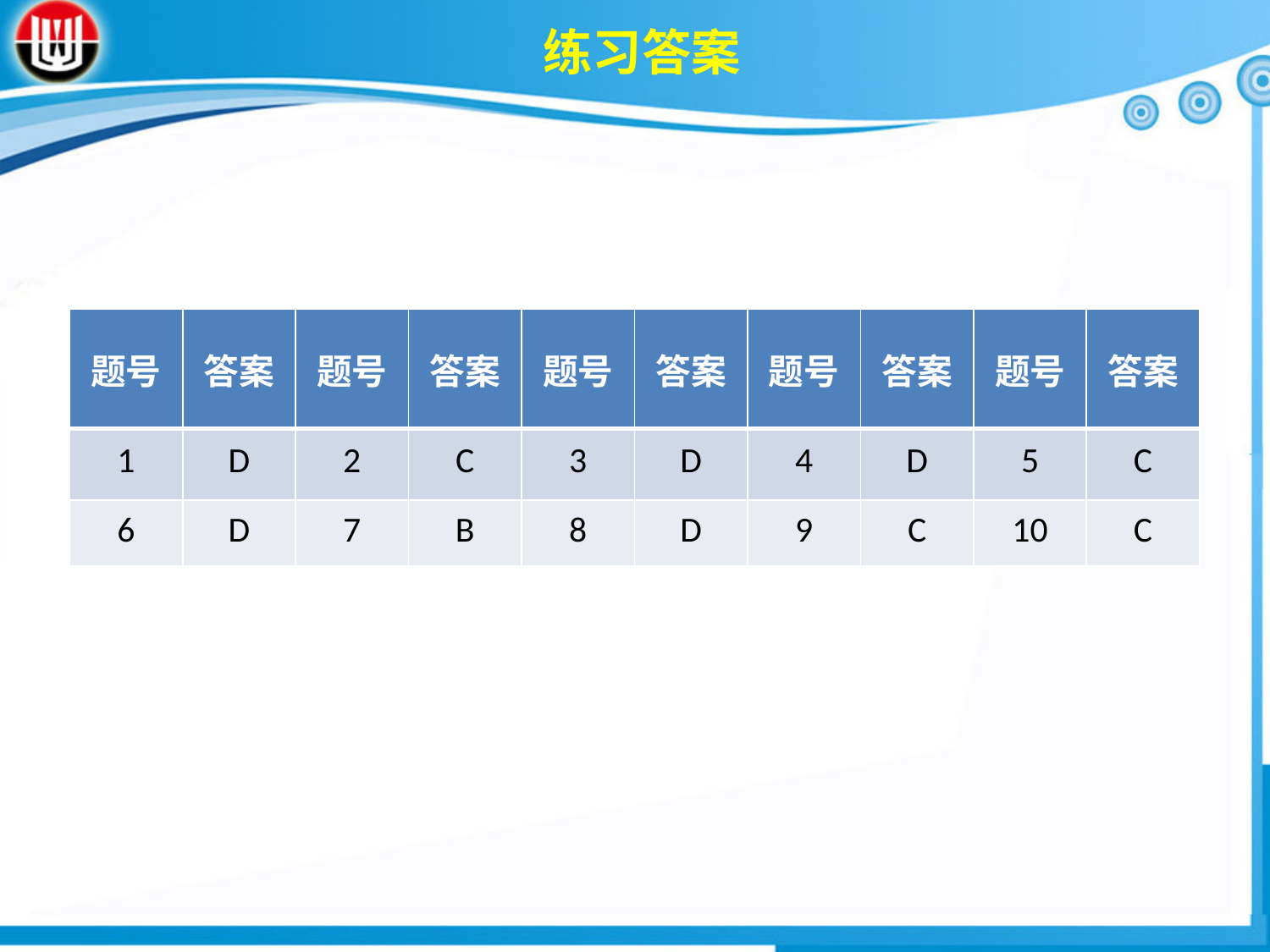

练习答案
| 题号 | 答案 | 题号 | 答案 | 题号 | 答案 | 题号 | 答案 | 题号 | 答案 |
| --- | --- | --- | --- | --- | --- | --- | --- | --- | --- |
| 1 | D | 2 | C | 3 | D | 4 | D | 5 | C |
| 6 | D | 7 | B | 8 | D | 9 | C | 10 | C |